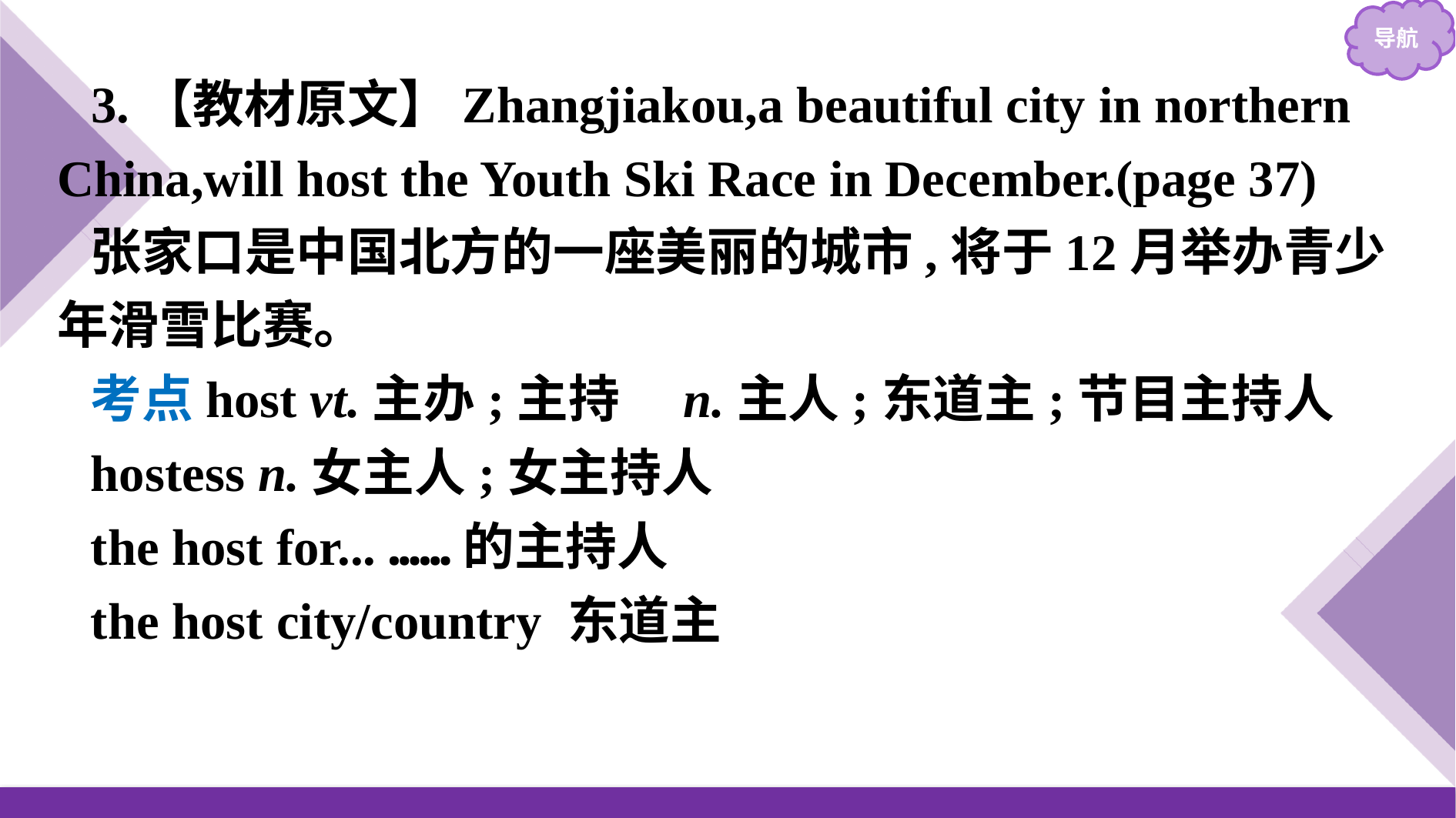

3.【教材原文】Zhangjiakou,a beautiful city in northern China,will host the Youth Ski Race in December.(page 37)
张家口是中国北方的一座美丽的城市,将于12月举办青少年滑雪比赛。
考点host vt.主办;主持　n.主人;东道主;节目主持人
hostess n.女主人;女主持人
the host for... ……的主持人
the host city/country 东道主